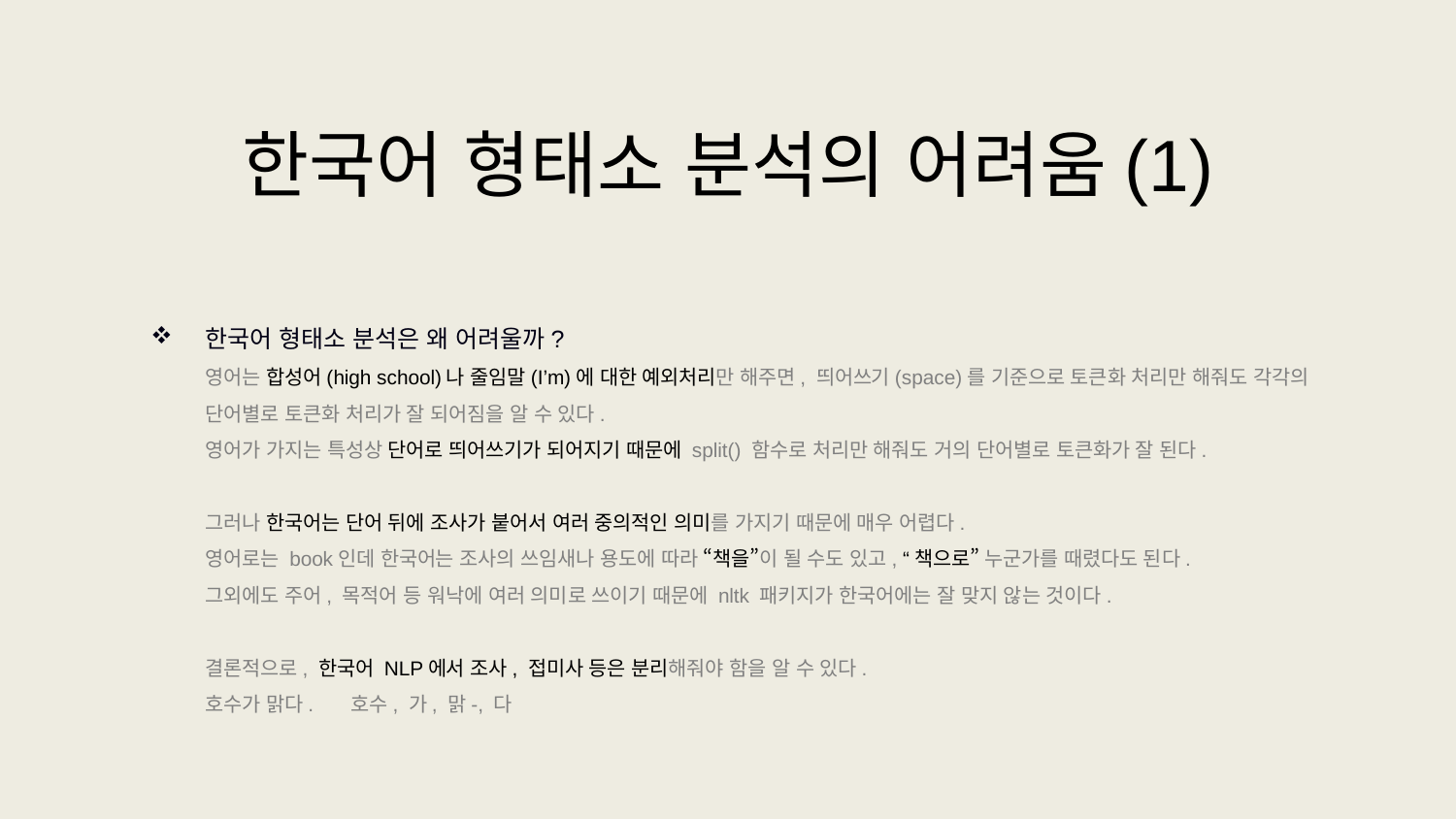

한국어 형태소 분석의 어려움(1)
한국어 형태소 분석은 왜 어려울까?
영어는 합성어(high school)나 줄임말(I’m)에 대한 예외처리만 해주면, 띄어쓰기(space)를 기준으로 토큰화 처리만 해줘도 각각의 단어별로 토큰화 처리가 잘 되어짐을 알 수 있다.
영어가 가지는 특성상 단어로 띄어쓰기가 되어지기 때문에 split() 함수로 처리만 해줘도 거의 단어별로 토큰화가 잘 된다.
그러나 한국어는 단어 뒤에 조사가 붙어서 여러 중의적인 의미를 가지기 때문에 매우 어렵다.
영어로는 book인데 한국어는 조사의 쓰임새나 용도에 따라 “책을”이 될 수도 있고, “책으로” 누군가를 때렸다도 된다.
그외에도 주어, 목적어 등 워낙에 여러 의미로 쓰이기 때문에 nltk 패키지가 한국어에는 잘 맞지 않는 것이다.
결론적으로, 한국어 NLP에서 조사, 접미사 등은 분리해줘야 함을 알 수 있다.
호수가 맑다.	호수, 가, 맑-, 다